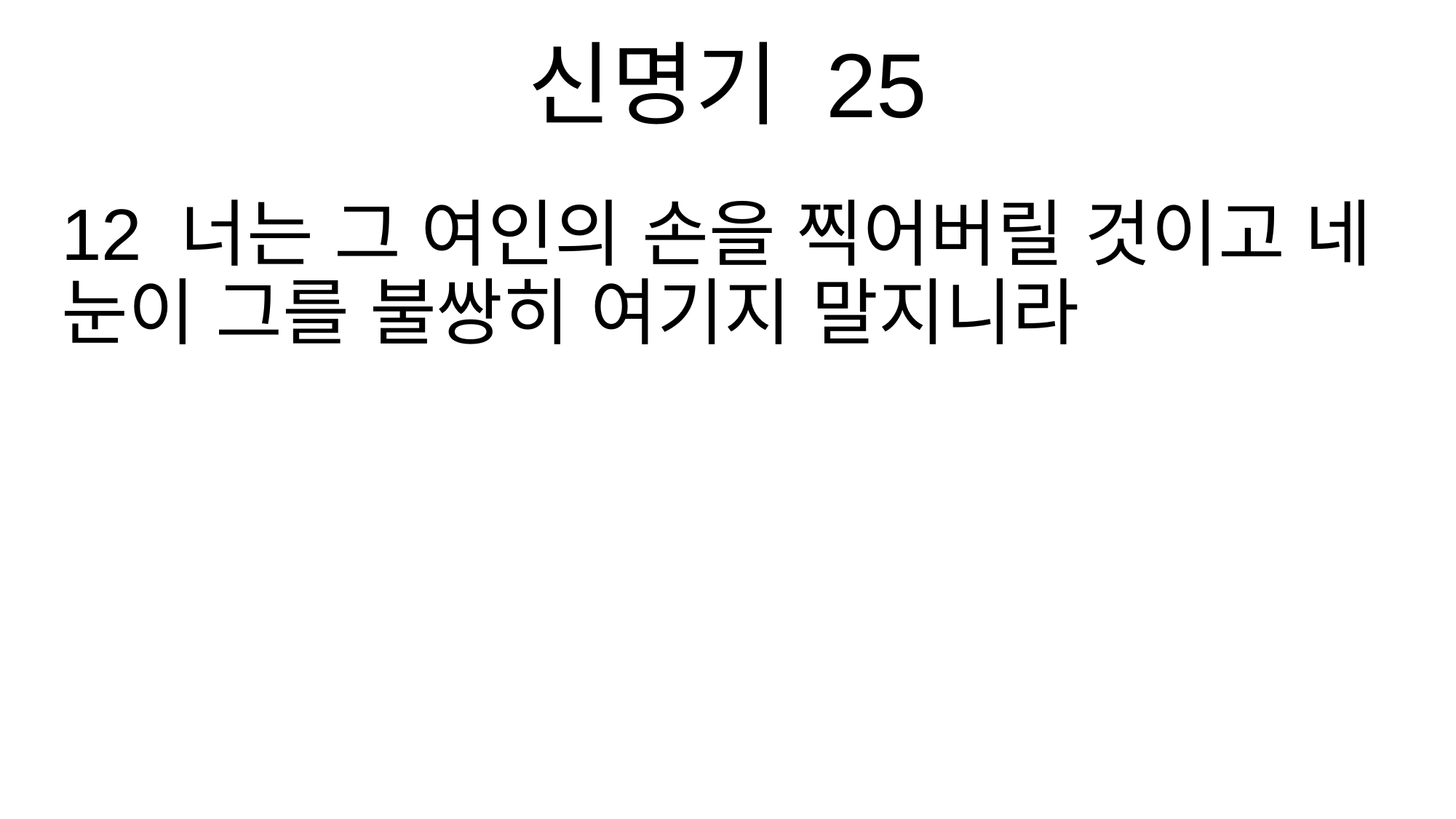

신명기 25
12 너는 그 여인의 손을 찍어버릴 것이고 네 눈이 그를 불쌍히 여기지 말지니라